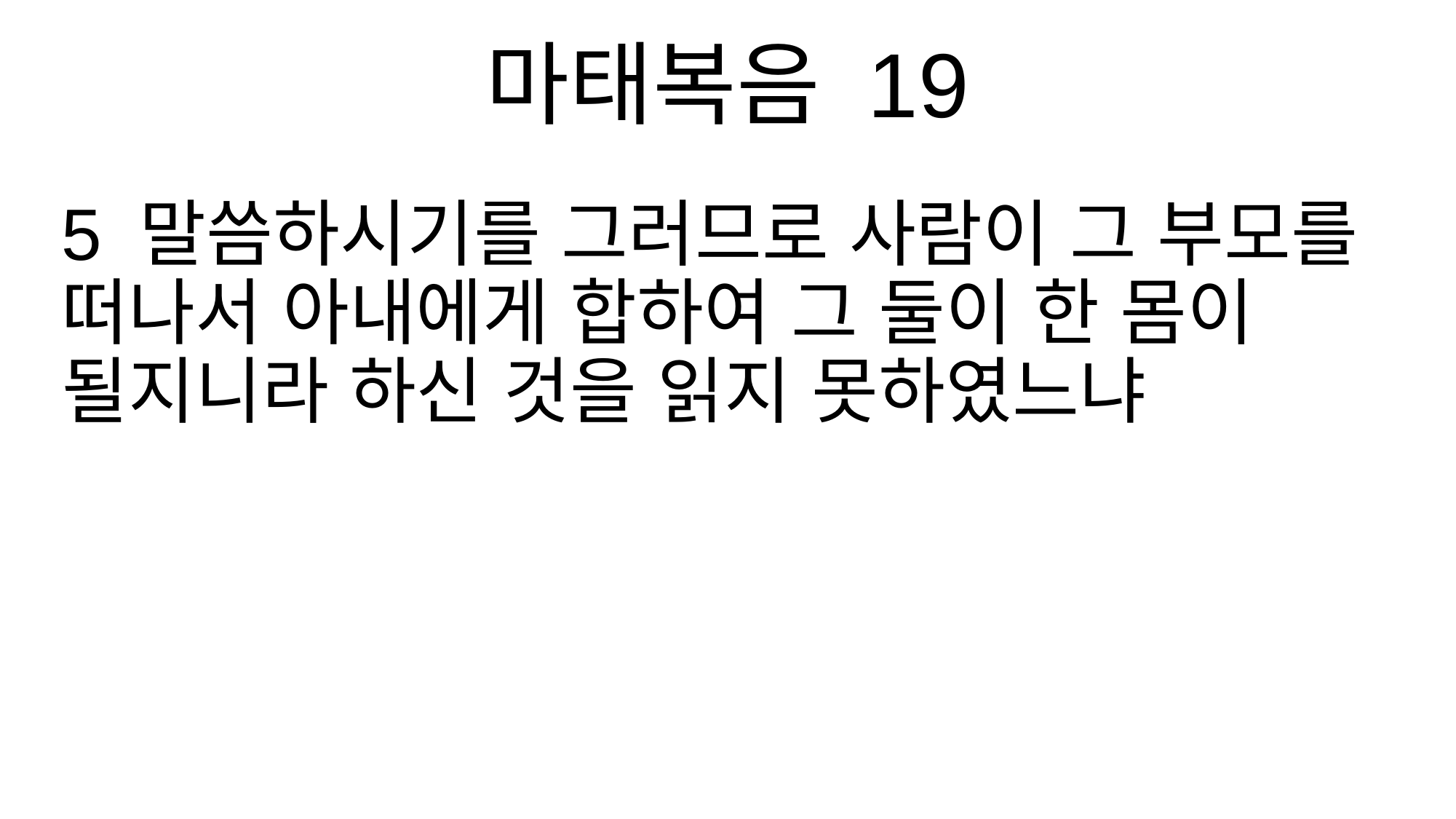

마태복음 19
5 말씀하시기를 그러므로 사람이 그 부모를 떠나서 아내에게 합하여 그 둘이 한 몸이 될지니라 하신 것을 읽지 못하였느냐